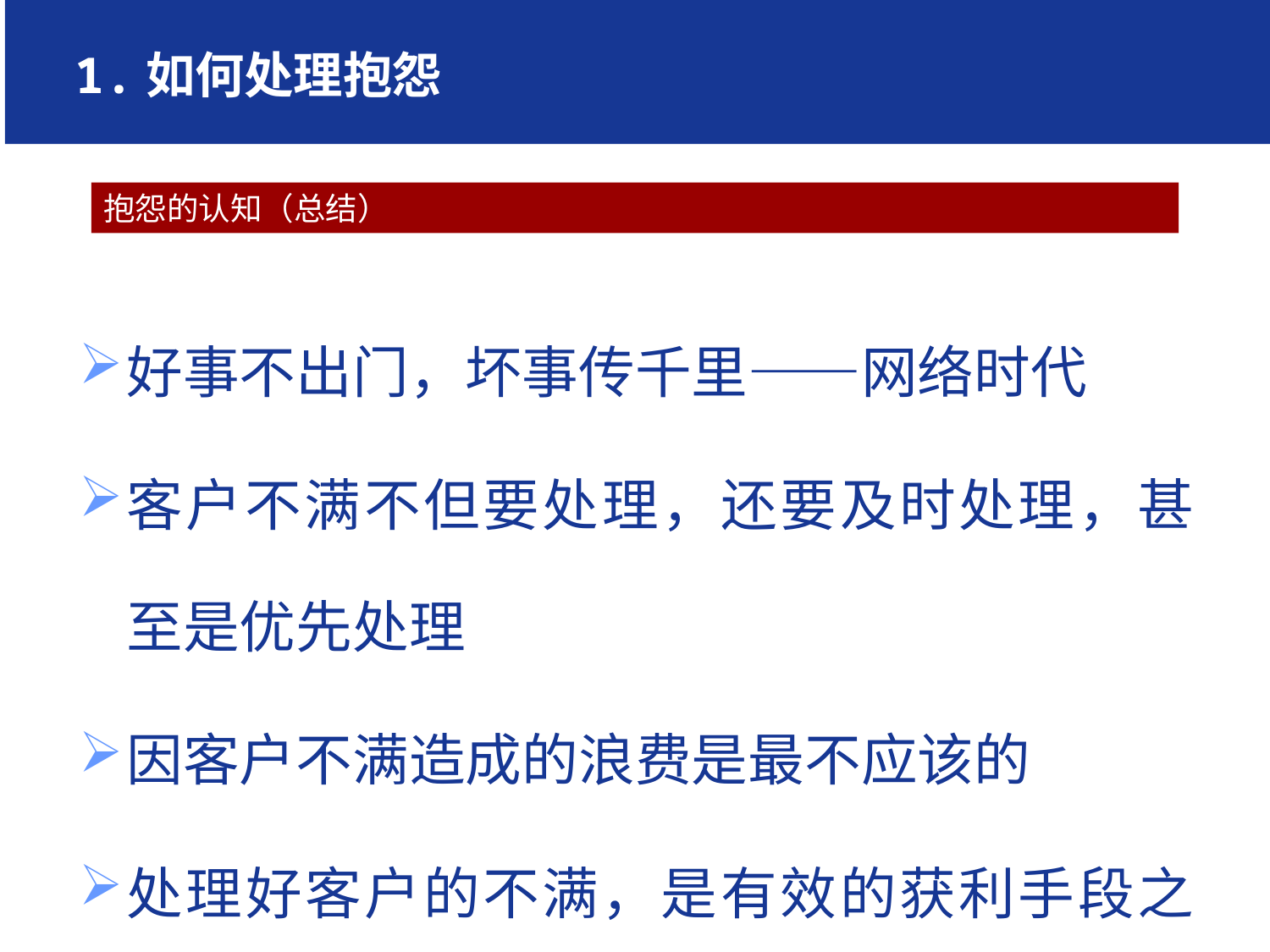

1.如何处理抱怨
抱怨的认知（总结）
好事不出门，坏事传千里——网络时代
客户不满不但要处理，还要及时处理，甚至是优先处理
因客户不满造成的浪费是最不应该的
处理好客户的不满，是有效的获利手段之一